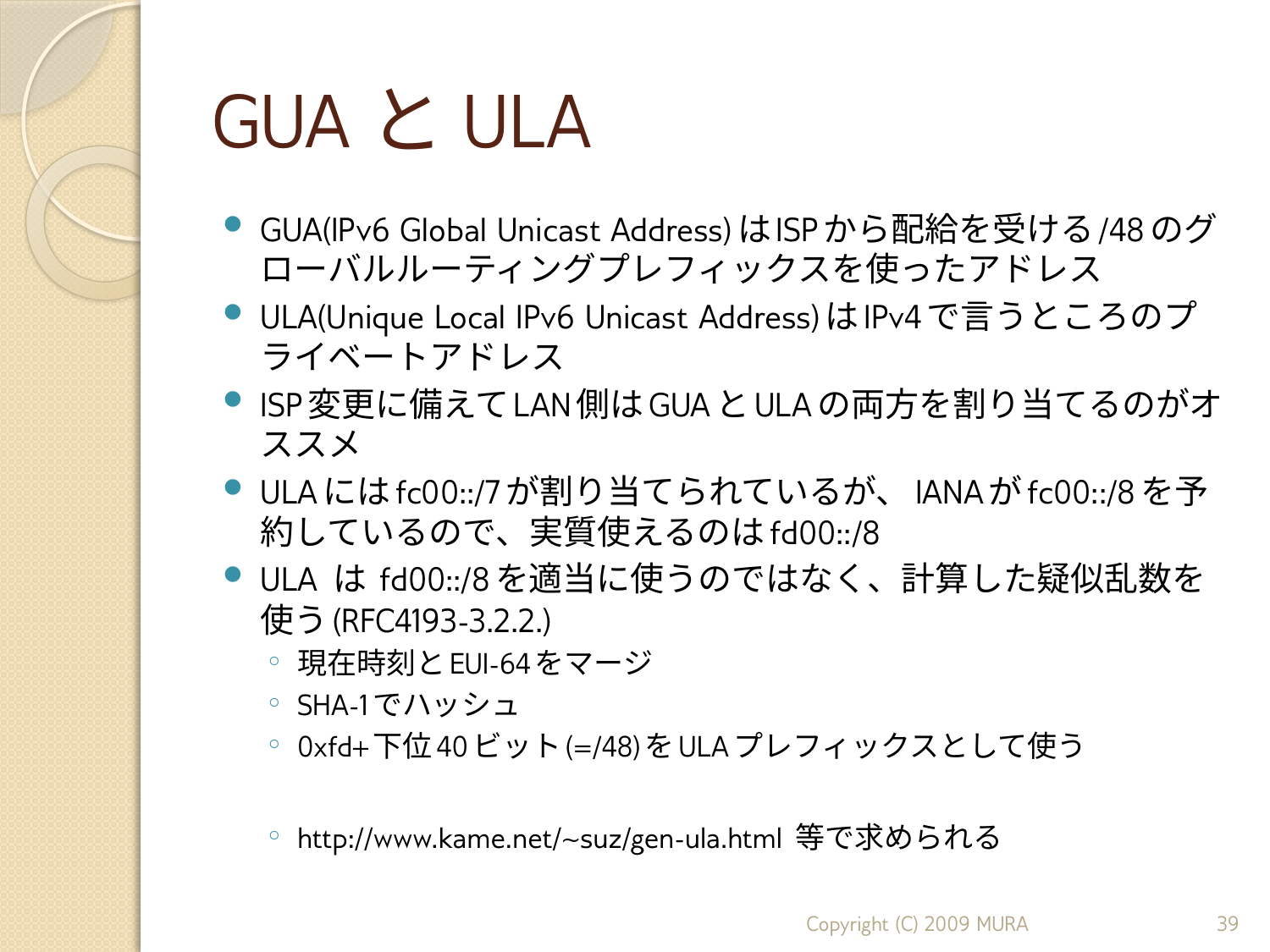

# GUAとULA
GUA(IPv6 Global Unicast Address)はISPから配給を受ける/48のグローバルルーティングプレフィックスを使ったアドレス
ULA(Unique Local IPv6 Unicast Address)はIPv4で言うところのプライベートアドレス
ISP変更に備えてLAN側はGUAとULAの両方を割り当てるのがオススメ
ULAにはfc00::/7が割り当てられているが、IANAがfc00::/8を予約しているので、実質使えるのはfd00::/8
ULA は fd00::/8を適当に使うのではなく、計算した疑似乱数を使う(RFC4193-3.2.2.)
現在時刻とEUI-64をマージ
SHA-1でハッシュ
0xfd+下位40ビット(=/48)をULAプレフィックスとして使う

http://www.kame.net/~suz/gen-ula.html 等で求められる

Copyright (C) 2009 MURA
39